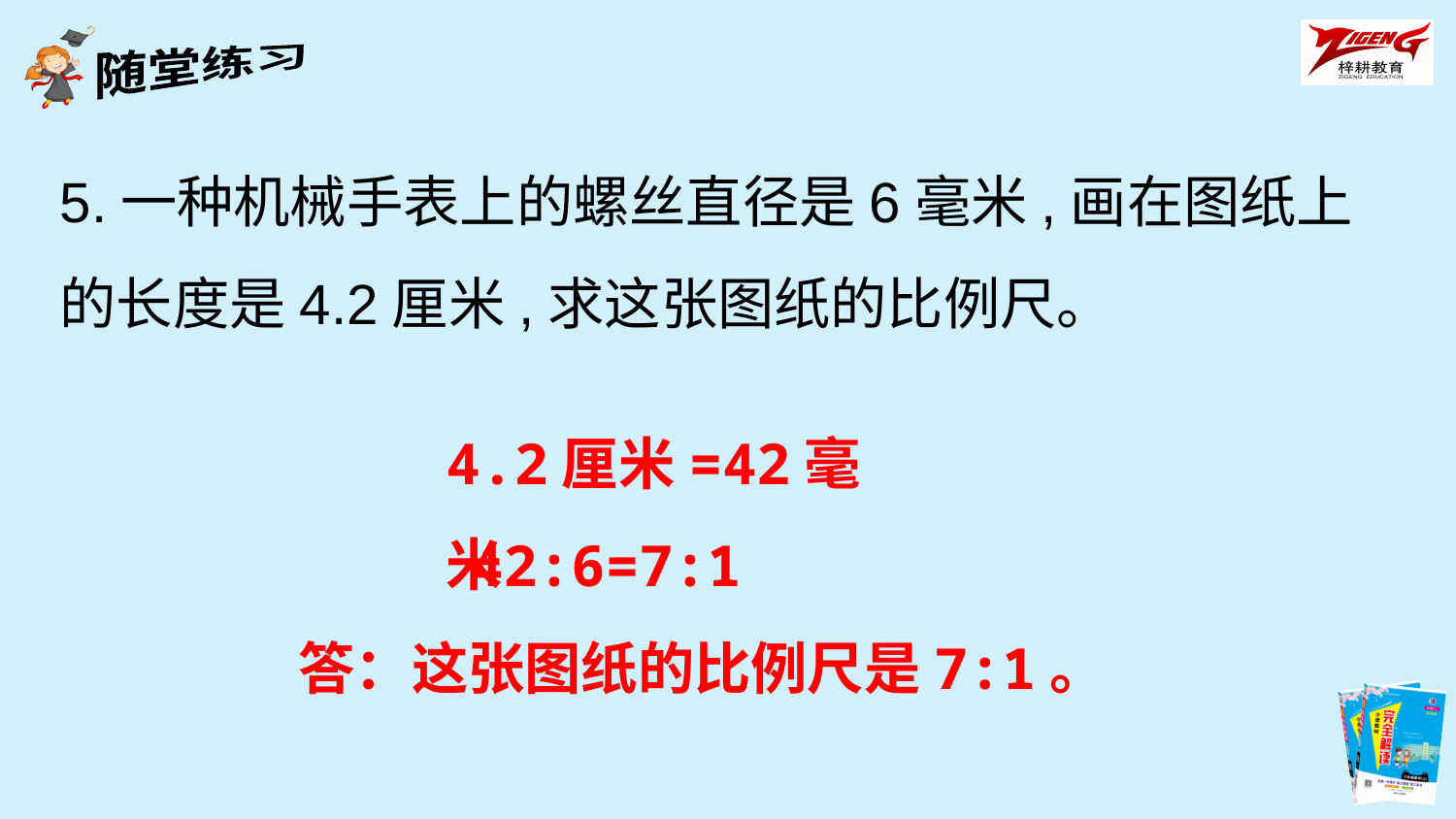

5.一种机械手表上的螺丝直径是6毫米,画在图纸上的长度是4.2厘米,求这张图纸的比例尺。
4.2厘米=42毫米
42:6=7:1
答：这张图纸的比例尺是7:1。